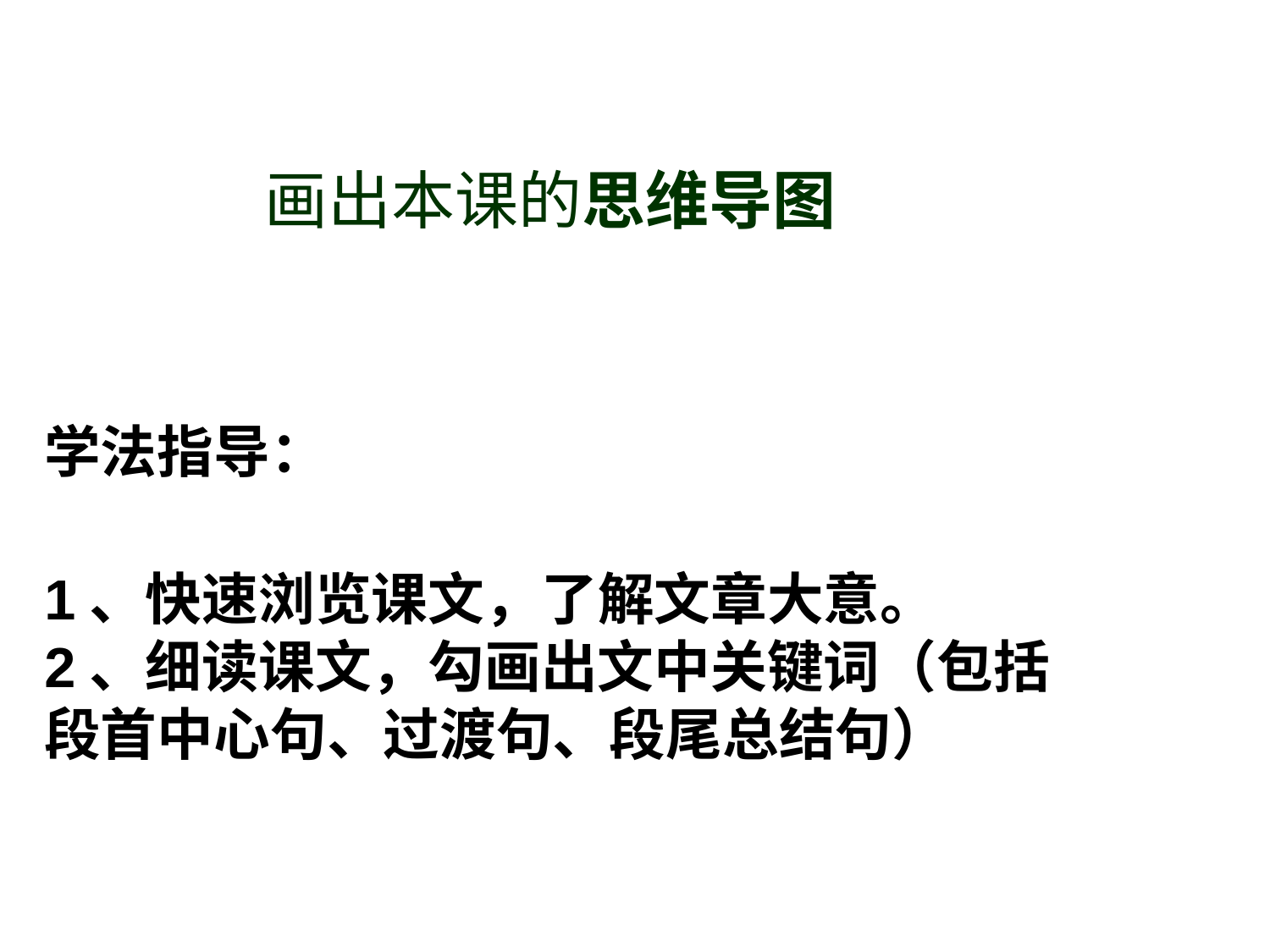

# 画出本课的思维导图
学法指导：
1、快速浏览课文，了解文章大意。
2、细读课文，勾画出文中关键词（包括段首中心句、过渡句、段尾总结句）